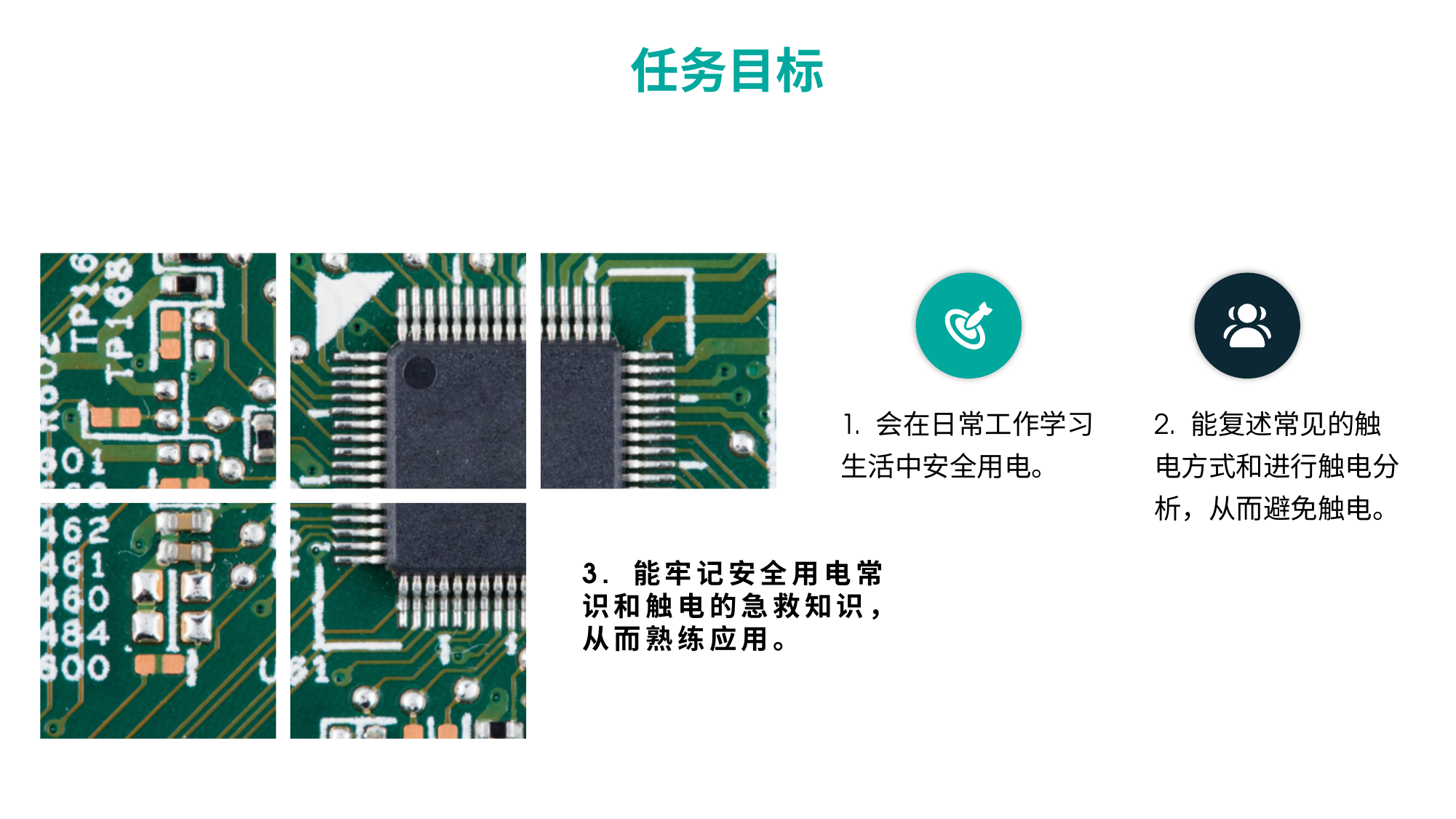

任务目标

1. 会在日常工作学习生活中安全用电。
2. 能复述常见的触电方式和进行触电分析，从而避免触电。
3. 能牢记安全用电常识和触电的急救知识，从而熟练应用。